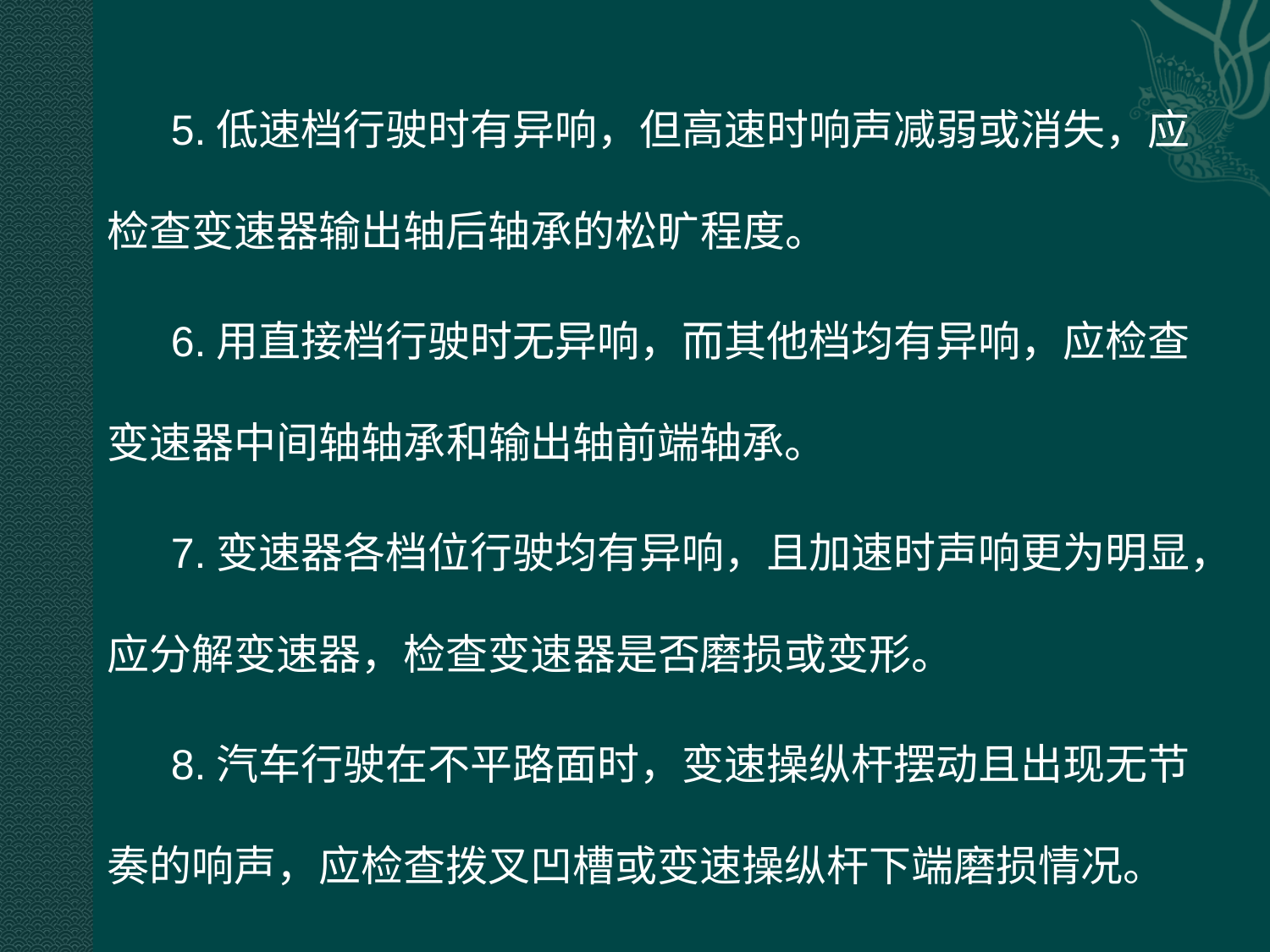

5.低速档行驶时有异响，但高速时响声减弱或消失，应检查变速器输出轴后轴承的松旷程度。
6.用直接档行驶时无异响，而其他档均有异响，应检查变速器中间轴轴承和输出轴前端轴承。
7.变速器各档位行驶均有异响，且加速时声响更为明显，应分解变速器，检查变速器是否磨损或变形。
8.汽车行驶在不平路面时，变速操纵杆摆动且出现无节奏的响声，应检查拨叉凹槽或变速操纵杆下端磨损情况。